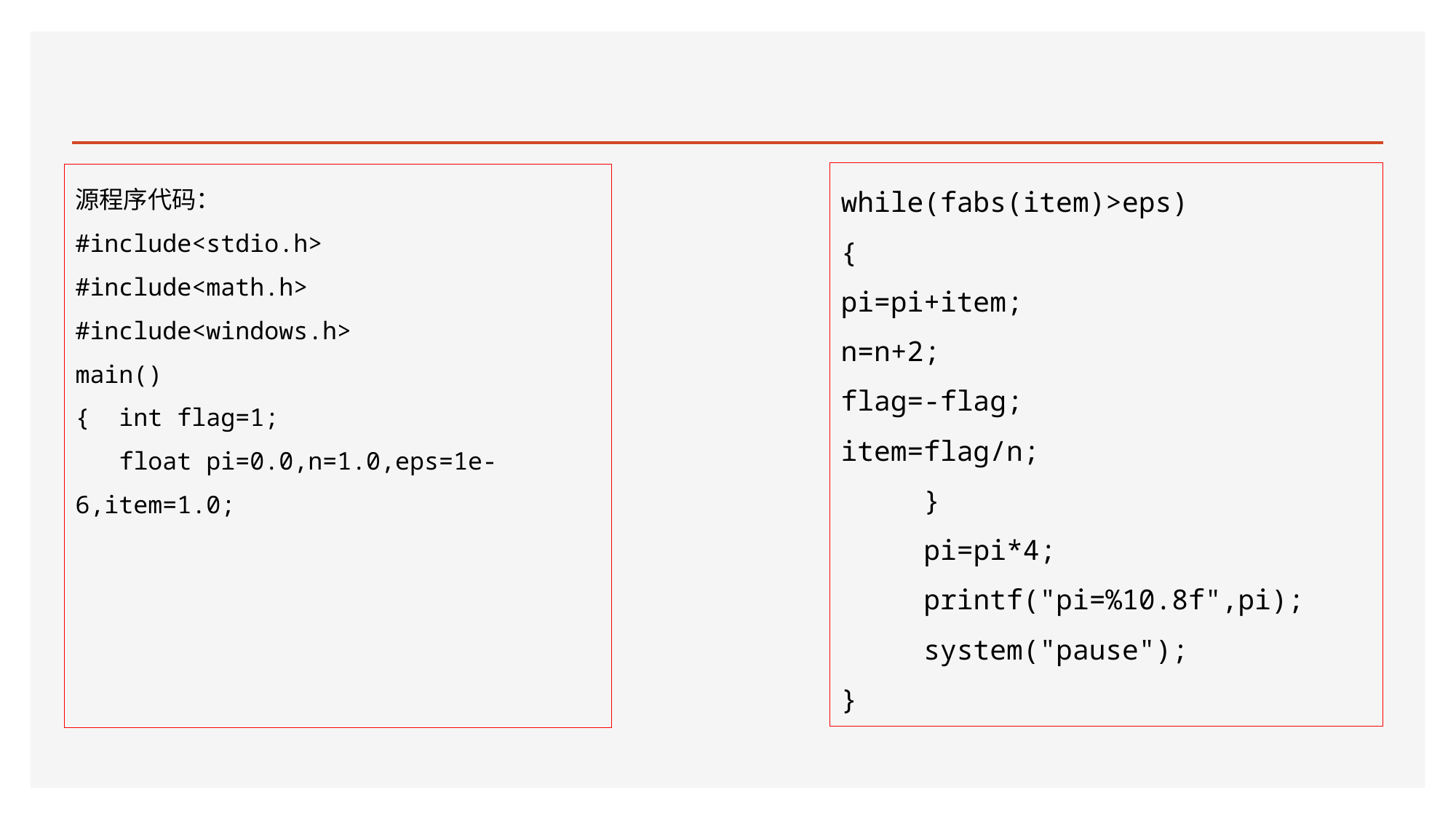

#
while(fabs(item)>eps)
{
pi=pi+item;
n=n+2;
flag=-flag;
item=flag/n;
     }
     pi=pi*4;
     printf("pi=%10.8f",pi);
     system("pause");
}

源程序代码：
#include<stdio.h>
#include<math.h>
#include<windows.h>
main()
{  int flag=1;
   float pi=0.0,n=1.0,eps=1e-6,item=1.0;